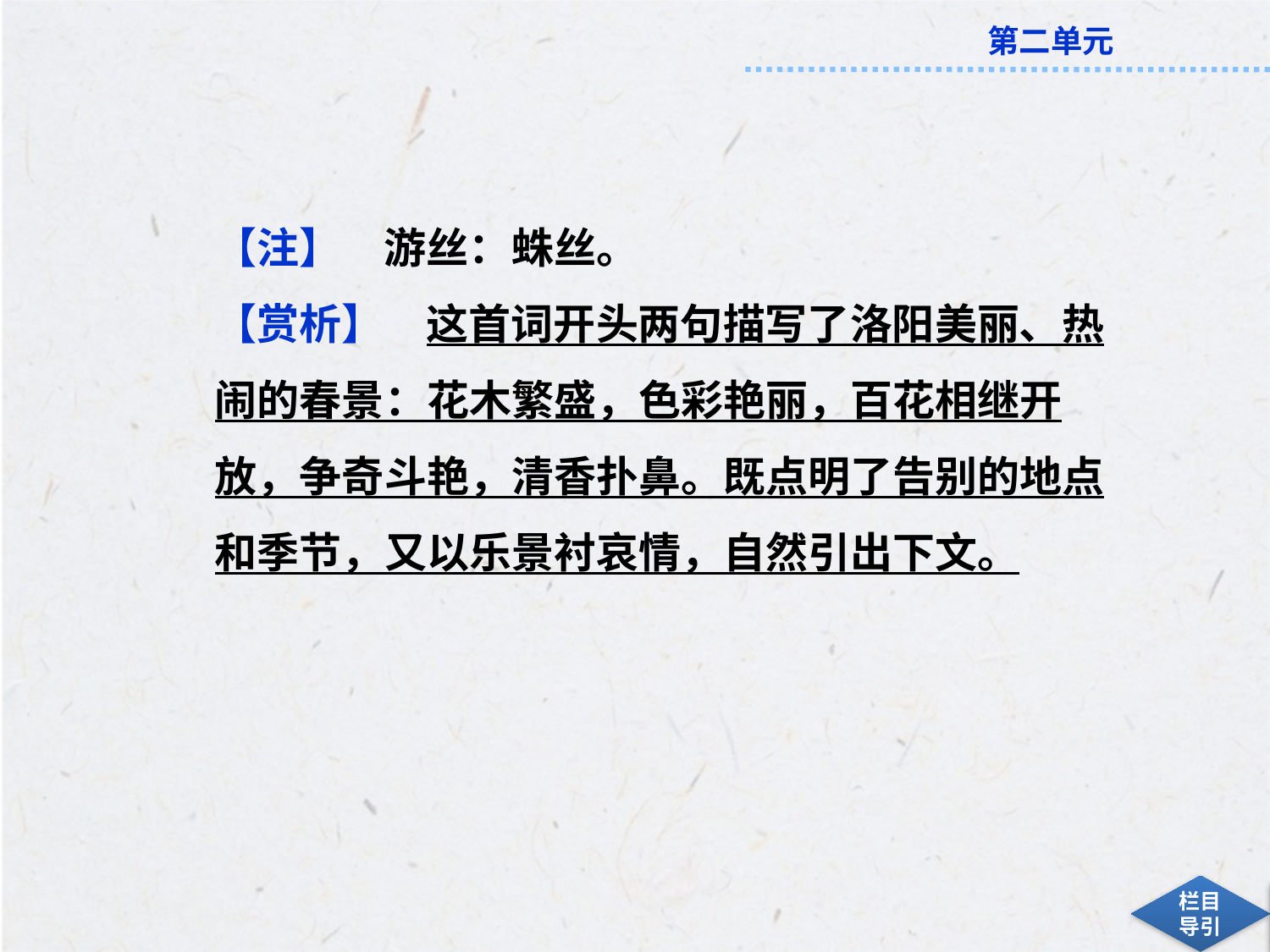

【注】　游丝：蛛丝。
【赏析】　这首词开头两句描写了洛阳美丽、热闹的春景：花木繁盛，色彩艳丽，百花相继开放，争奇斗艳，清香扑鼻。既点明了告别的地点和季节，又以乐景衬哀情，自然引出下文。